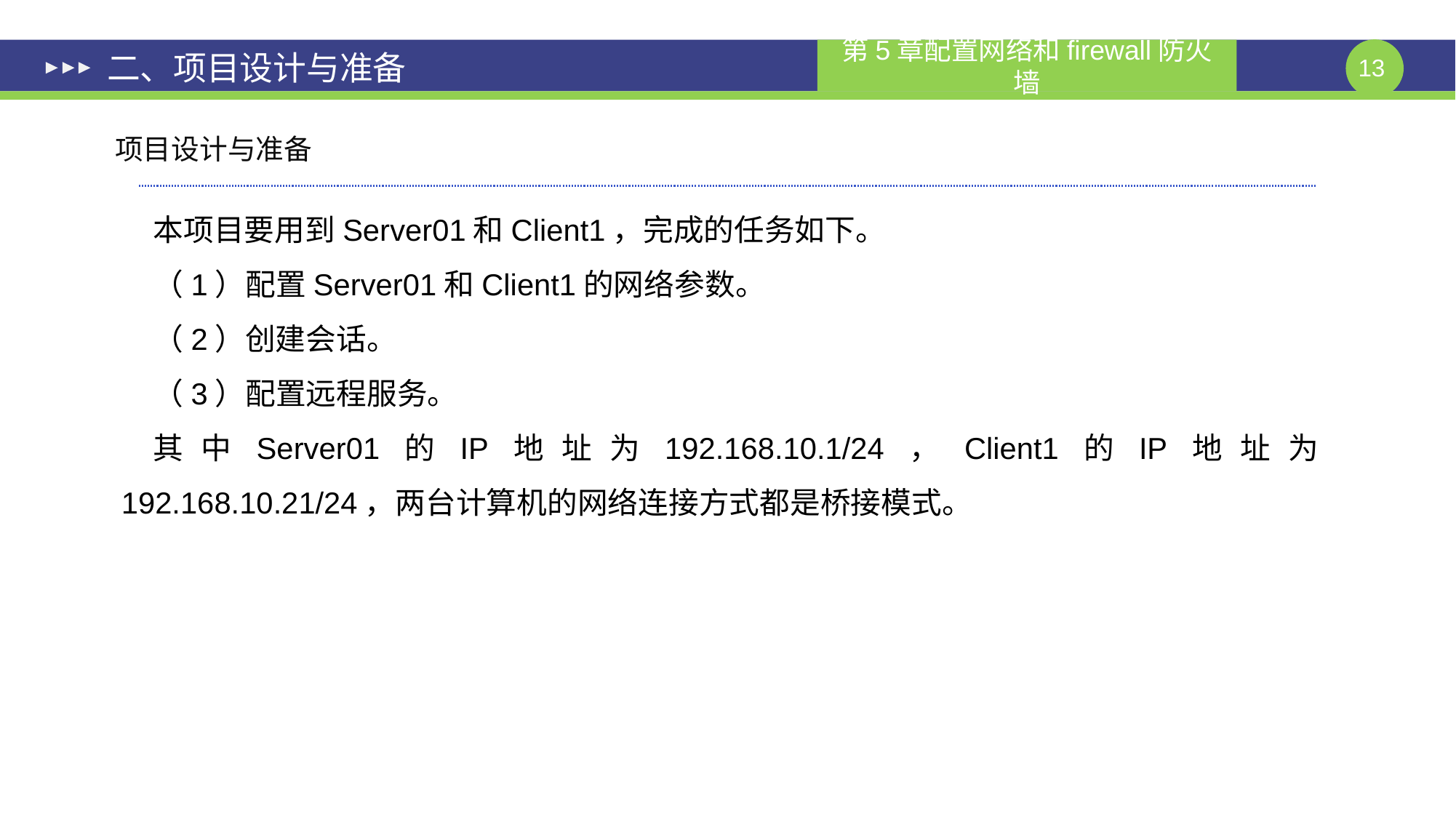

# 二、项目设计与准备
项目设计与准备

本项目要用到Server01和Client1，完成的任务如下。
（1）配置Server01和Client1的网络参数。
（2）创建会话。
（3）配置远程服务。
其中Server01的IP地址为192.168.10.1/24，Client1的IP地址为192.168.10.21/24，两台计算机的网络连接方式都是桥接模式。